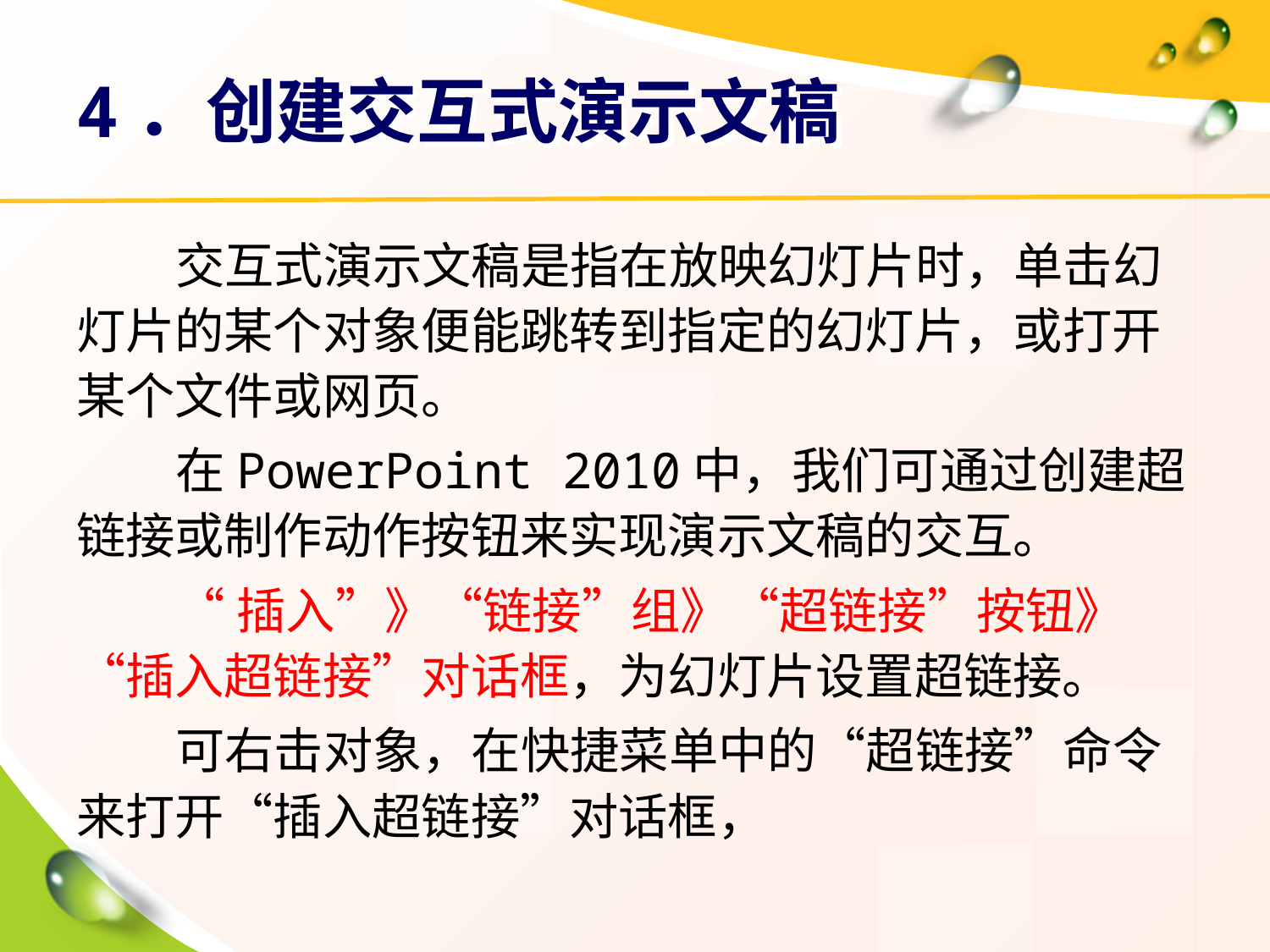

# 4．创建交互式演示文稿
交互式演示文稿是指在放映幻灯片时，单击幻灯片的某个对象便能跳转到指定的幻灯片，或打开某个文件或网页。
在PowerPoint 2010中，我们可通过创建超链接或制作动作按钮来实现演示文稿的交互。
“插入”》“链接”组》“超链接”按钮》“插入超链接”对话框，为幻灯片设置超链接。
可右击对象，在快捷菜单中的“超链接”命令来打开“插入超链接”对话框，